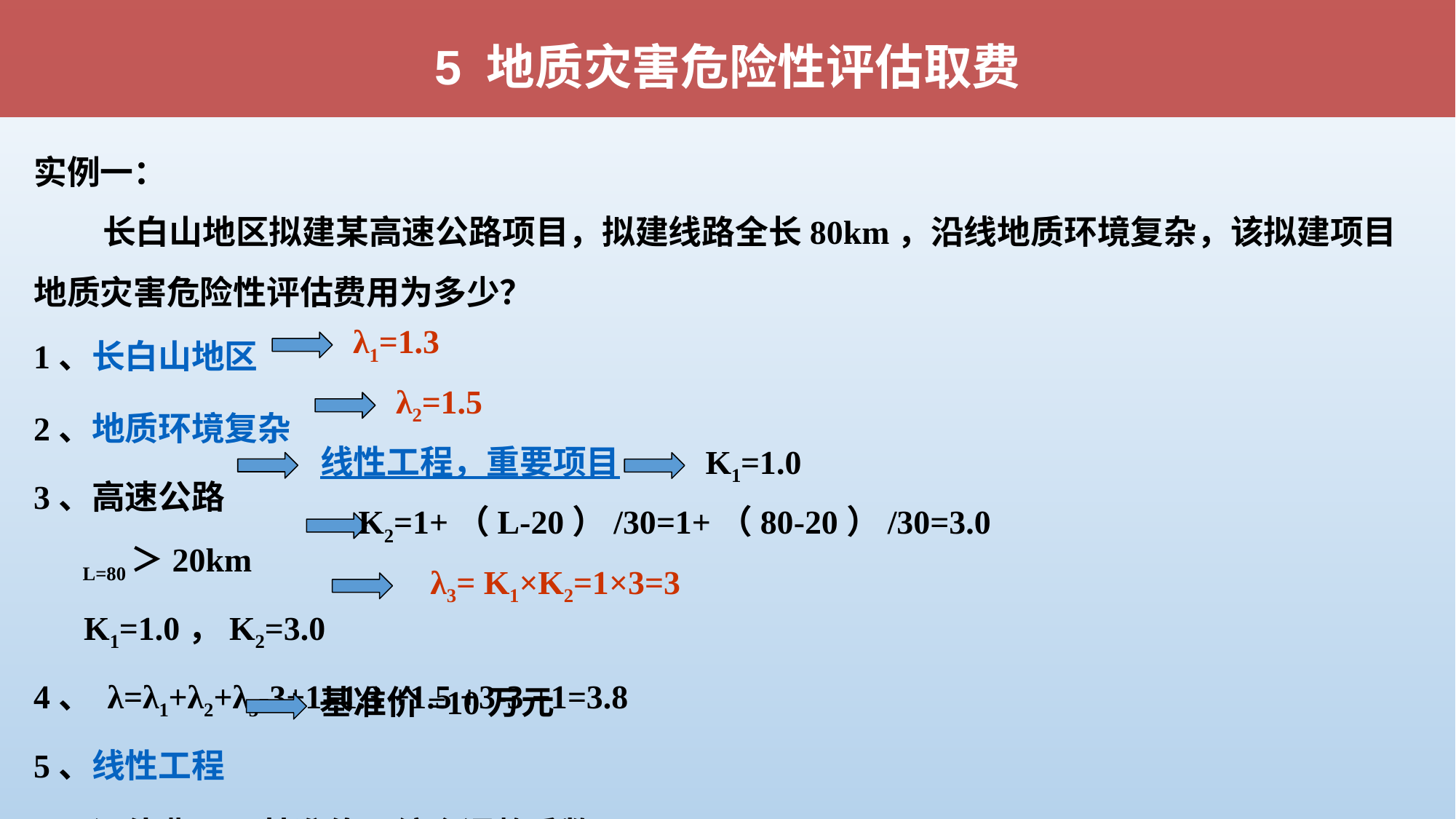

5 地质灾害危险性评估取费
实例一：
        长白山地区拟建某高速公路项目，拟建线路全长80km，沿线地质环境复杂，该拟建项目地质灾害危险性评估费用为多少？
1、长白山地区
2、地质环境复杂
3、高速公路
          L=80 ＞20km
      K1=1.0，K2=3.0
4、 λ=λ1+λ2+λ3-3+1=1.3 +1.5 +3-3 +1=3.8
5、线性工程
6、评估费用=基准价×综合调整系数=10 ×3.8=38万元
λ1=1.3

λ2=1.5

线性工程，重要项目

K1=1.0

K2=1+（L-20）/30=1+（80-20）/30=3.0

λ3= K1×K2=1×3=3

基准价=10万元